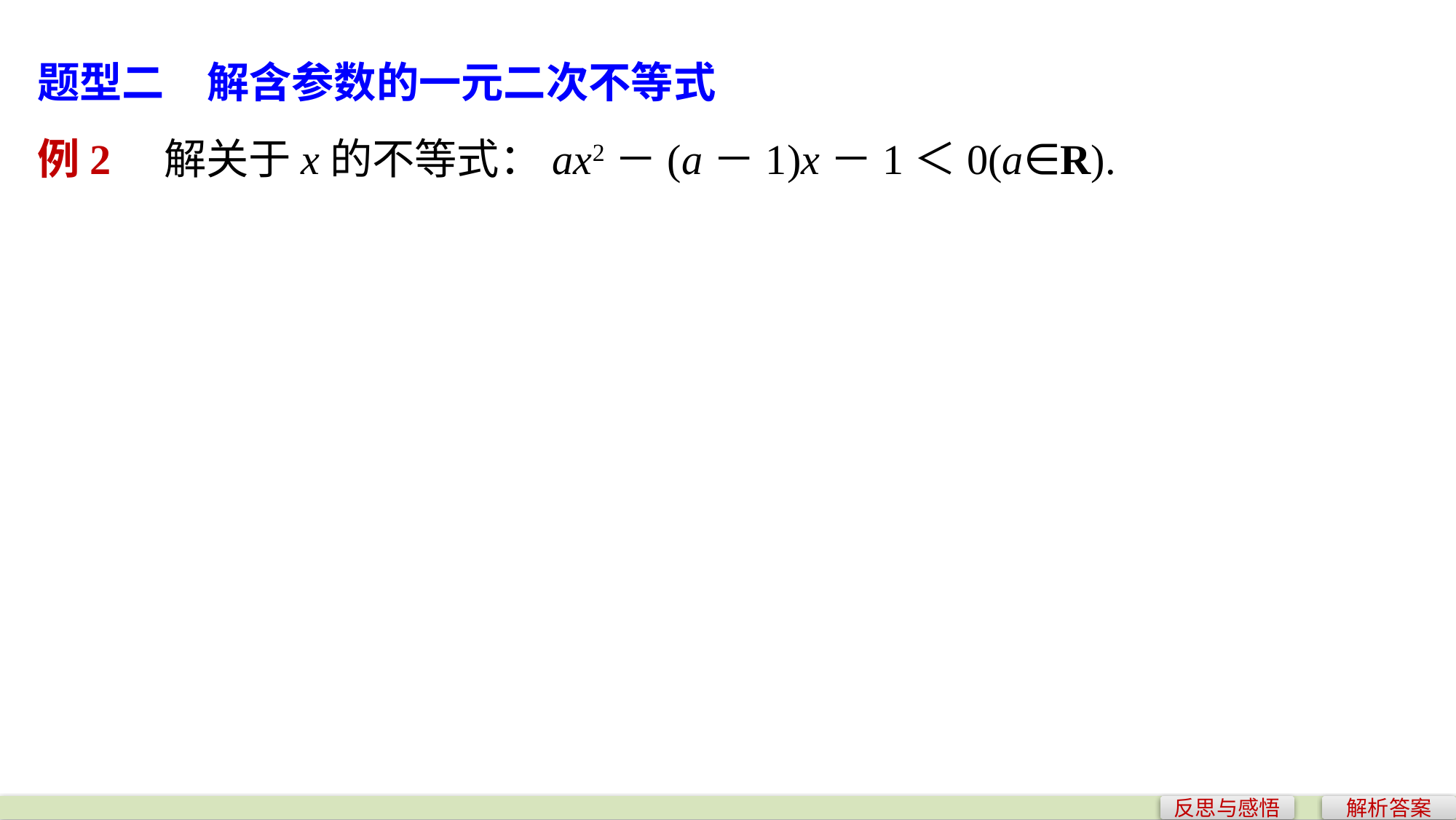

题型二　解含参数的一元二次不等式
例2　解关于x的不等式：ax2－(a－1)x－1＜0(a∈R).
反思与感悟
解析答案